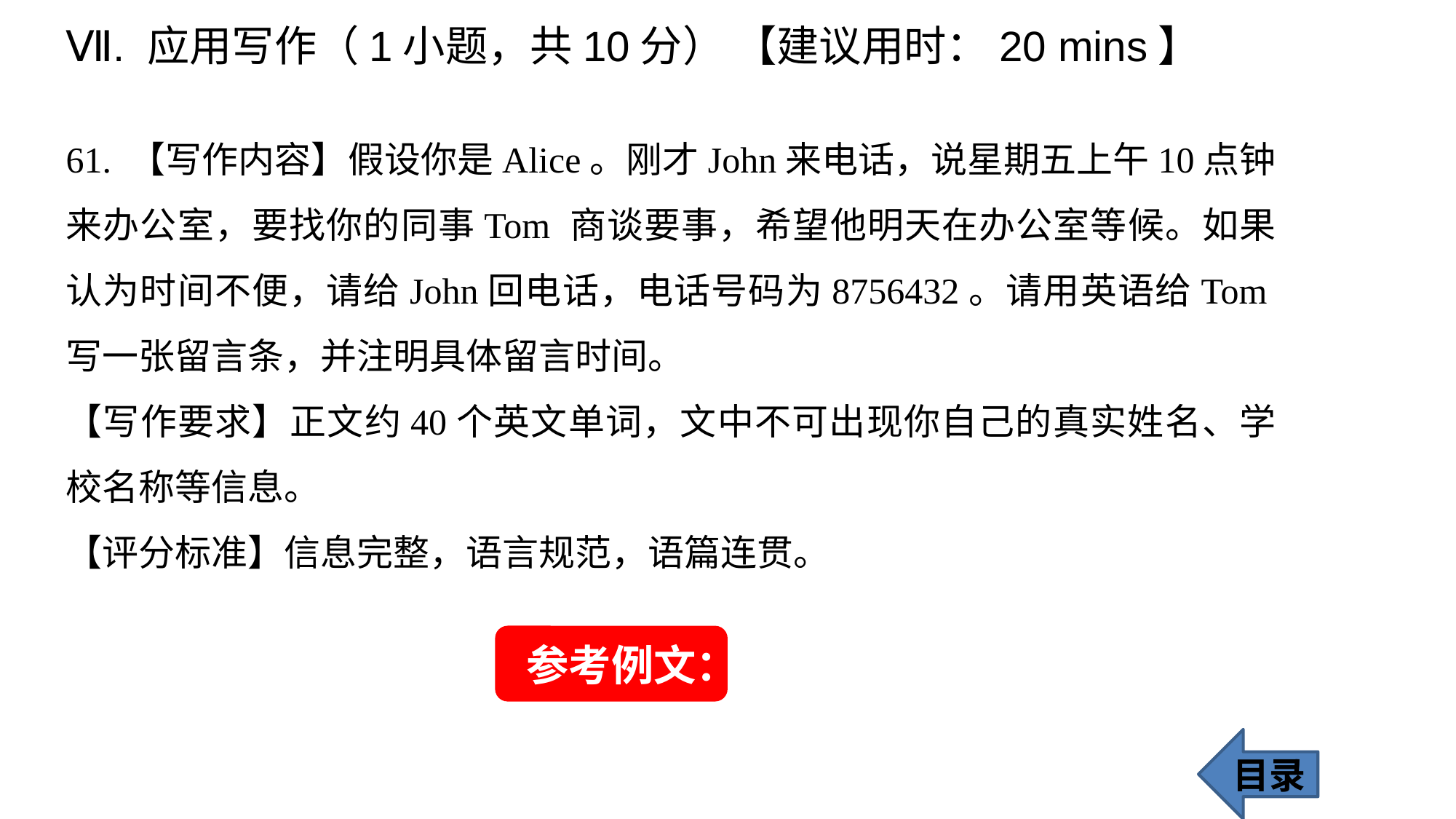

Ⅶ. 应用写作（1小题，共10分） 【建议用时：20 mins】
61. 【写作内容】假设你是Alice。刚才John来电话，说星期五上午10点钟来办公室，要找你的同事Tom 商谈要事，希望他明天在办公室等候。如果认为时间不便，请给John回电话，电话号码为8756432。请用英语给Tom写一张留言条，并注明具体留言时间。
【写作要求】正文约40个英文单词，文中不可出现你自己的真实姓名、学校名称等信息。
【评分标准】信息完整，语言规范，语篇连贯。
参考例文：
目录
56